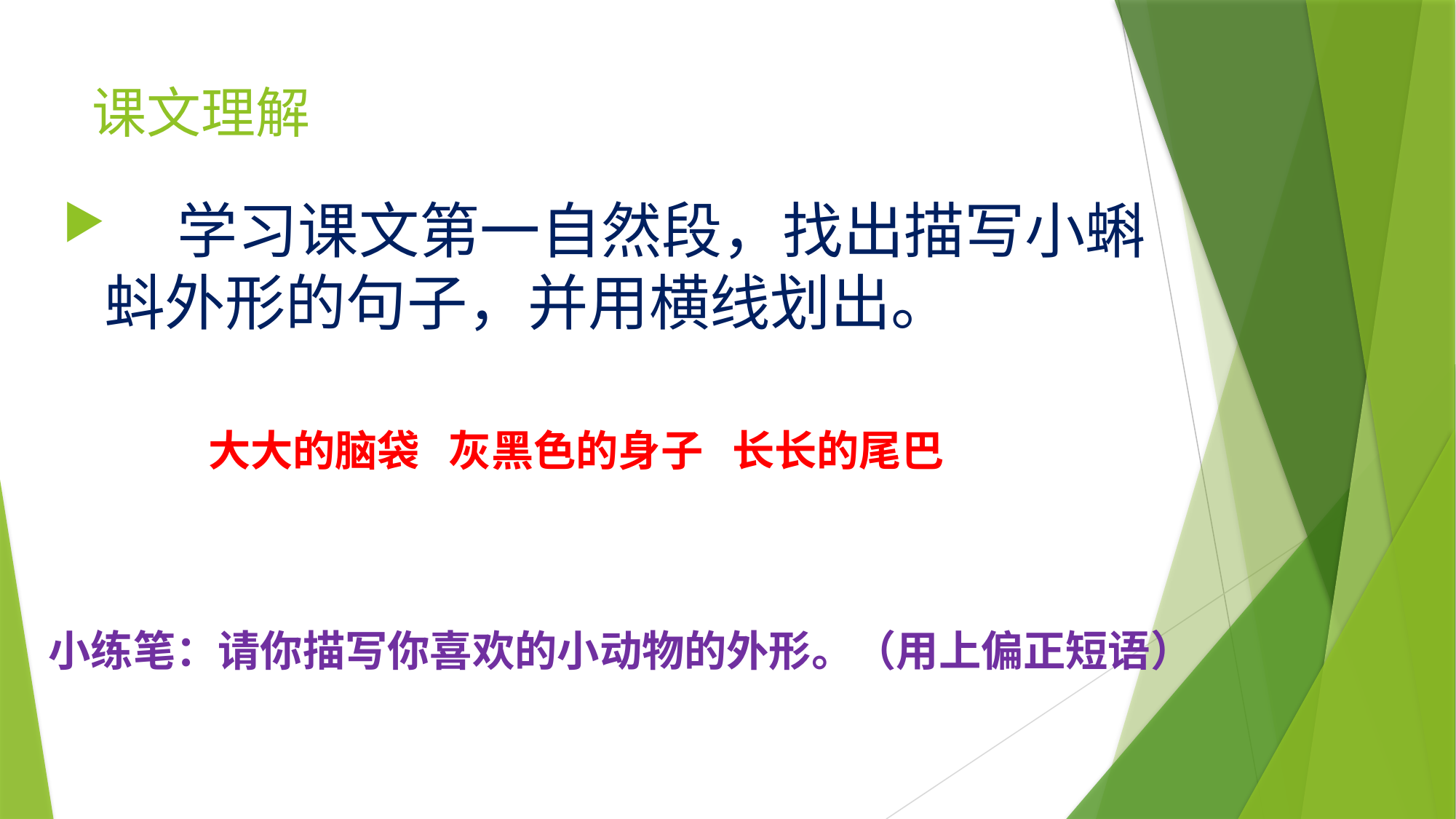

# 课文理解
    学习课文第一自然段，找出描写小蝌蚪外形的句子，并用横线划出。
大大的脑袋   灰黑色的身子   长长的尾巴
小练笔：请你描写你喜欢的小动物的外形。（用上偏正短语）